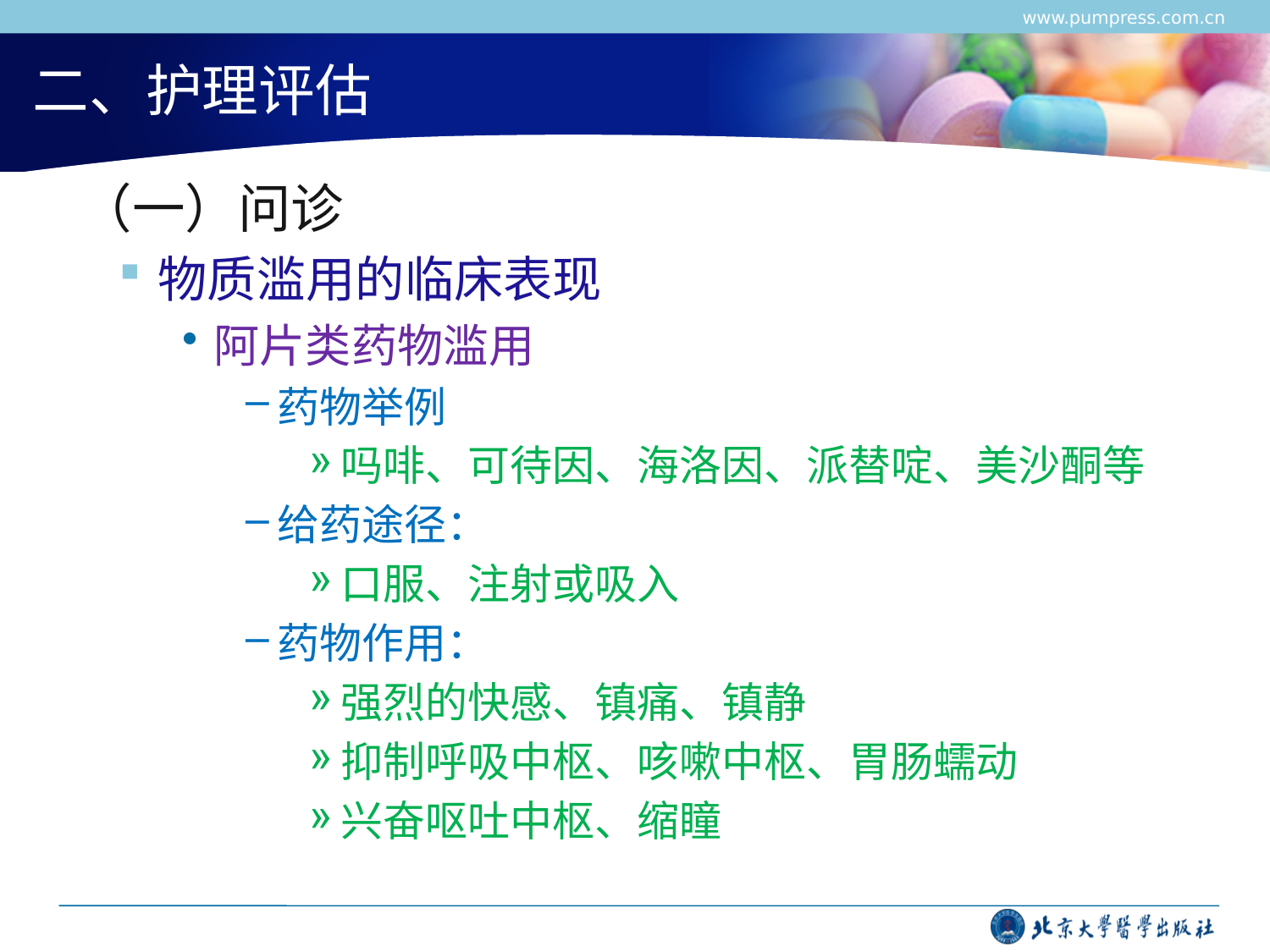

www.pumpress.com.cn
# 二、护理评估
 （一）问诊
物质滥用的临床表现
阿片类药物滥用
药物举例
吗啡、可待因、海洛因、派替啶、美沙酮等
给药途径：
口服、注射或吸入
药物作用：
强烈的快感、镇痛、镇静
抑制呼吸中枢、咳嗽中枢、胃肠蠕动
兴奋呕吐中枢、缩瞳